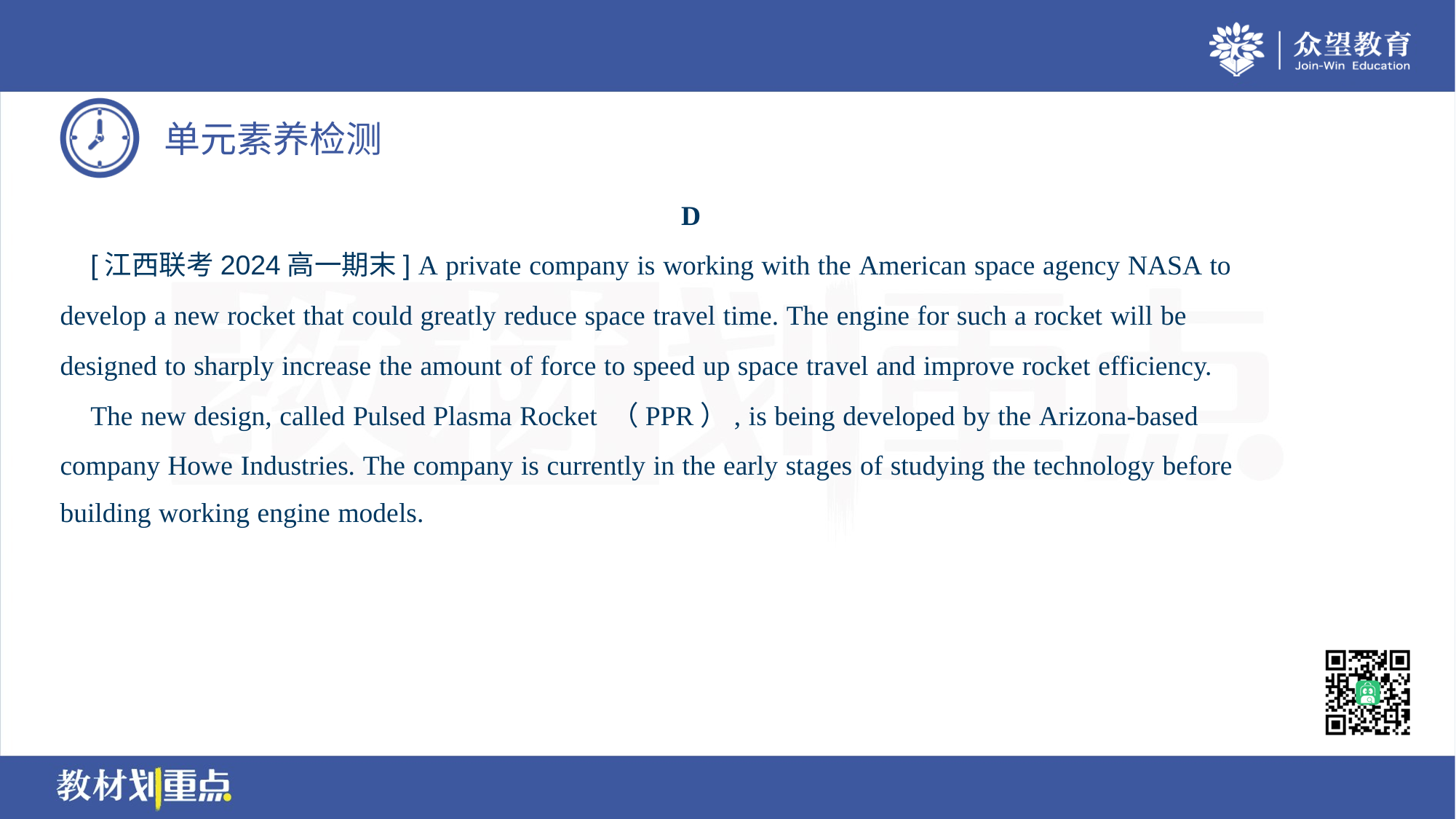

D
    [江西联考2024高一期末] A private company is working with the American space agency NASA to
develop a new rocket that could greatly reduce space travel time. The engine for such a rocket will be
designed to sharply increase the amount of force to speed up space travel and improve rocket efficiency.
    The new design, called Pulsed Plasma Rocket （PPR）, is being developed by the Arizona-based
company Howe Industries. The company is currently in the early stages of studying the technology before
building working engine models.